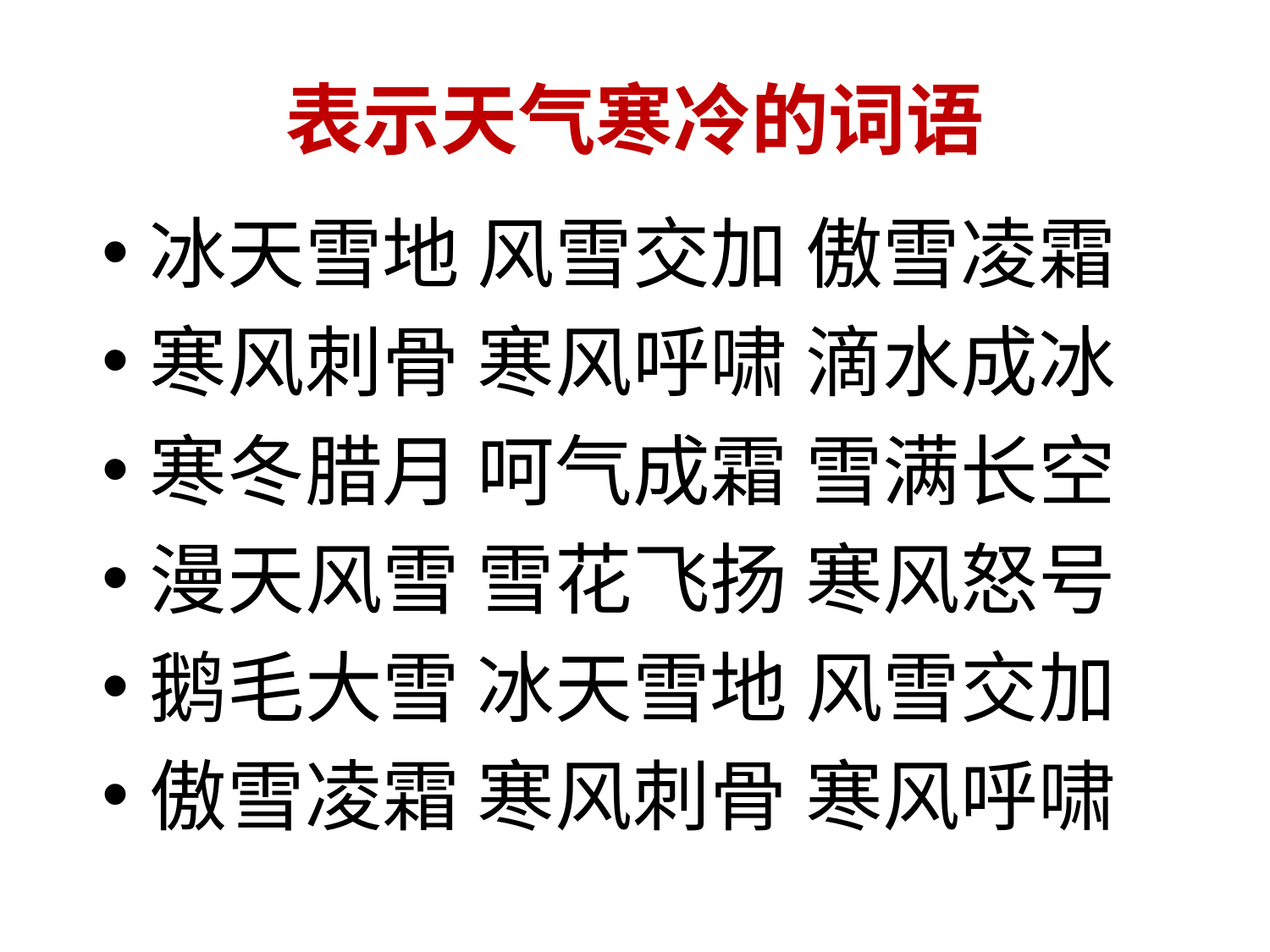

# 表示天气寒冷的词语
冰天雪地 风雪交加 傲雪凌霜
寒风刺骨 寒风呼啸 滴水成冰
寒冬腊月 呵气成霜 雪满长空
漫天风雪 雪花飞扬 寒风怒号
鹅毛大雪 冰天雪地 风雪交加
傲雪凌霜 寒风刺骨 寒风呼啸